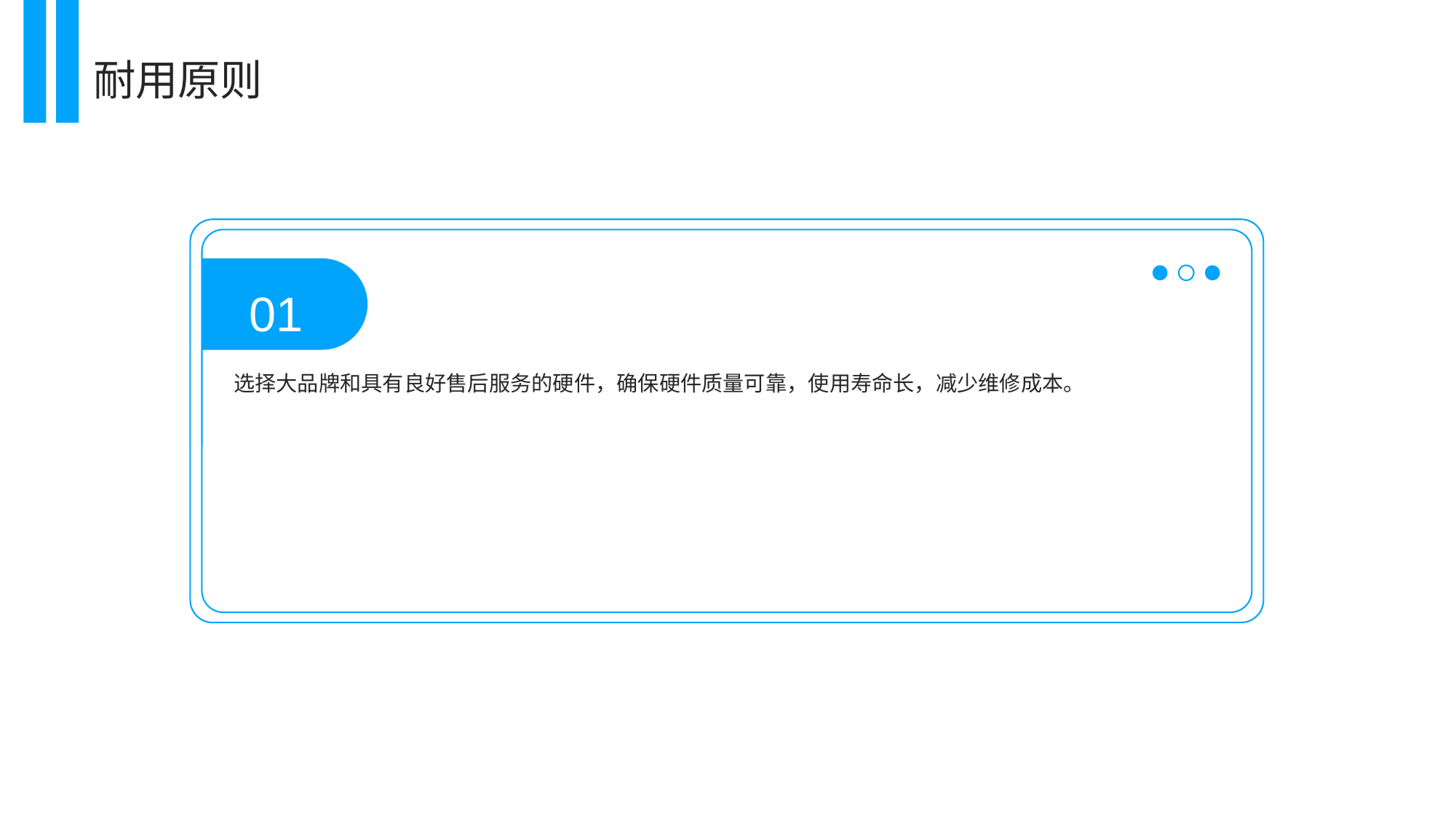

耐用原则

01

选择大品牌和具有良好售后服务的硬件，确保硬件质量可靠，使用寿命长，减少维修成本。